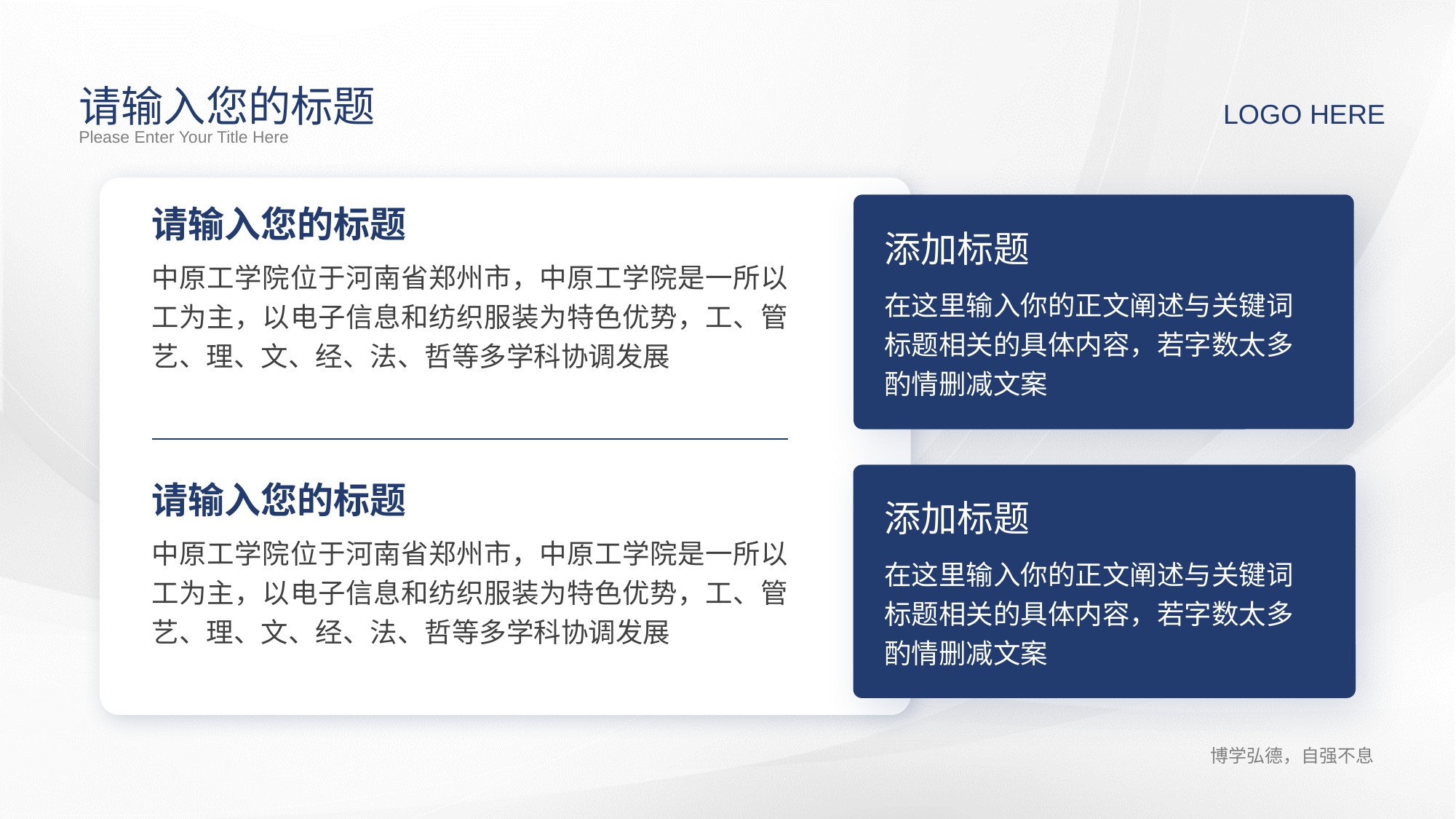

请输入您的标题
LOGO HERE
Please Enter Your Title Here

请输入您的标题

添加标题
在这里输入你的正文阐述与关键词标题相关的具体内容，若字数太多酌情删减文案
中原工学院位于河南省郑州市，中原工学院是一所以工为主，以电子信息和纺织服装为特色优势，工、管艺、理、文、经、法、哲等多学科协调发展

请输入您的标题
添加标题
在这里输入你的正文阐述与关键词标题相关的具体内容，若字数太多酌情删减文案
中原工学院位于河南省郑州市，中原工学院是一所以工为主，以电子信息和纺织服装为特色优势，工、管艺、理、文、经、法、哲等多学科协调发展
博学弘德，自强不息